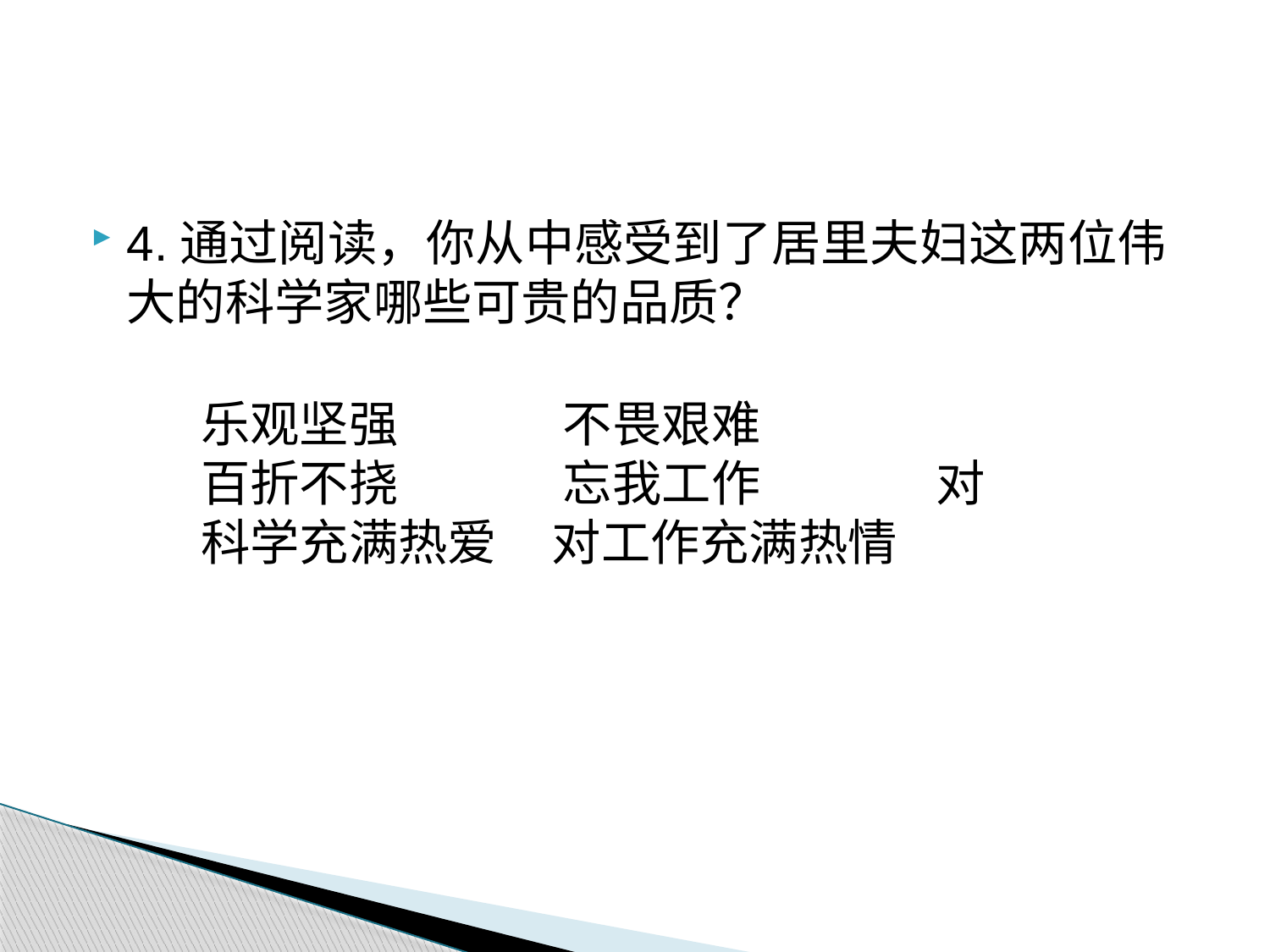

4.通过阅读，你从中感受到了居里夫妇这两位伟大的科学家哪些可贵的品质？
乐观坚强               不畏艰难
百折不挠               忘我工作                对科学充满热爱     对工作充满热情